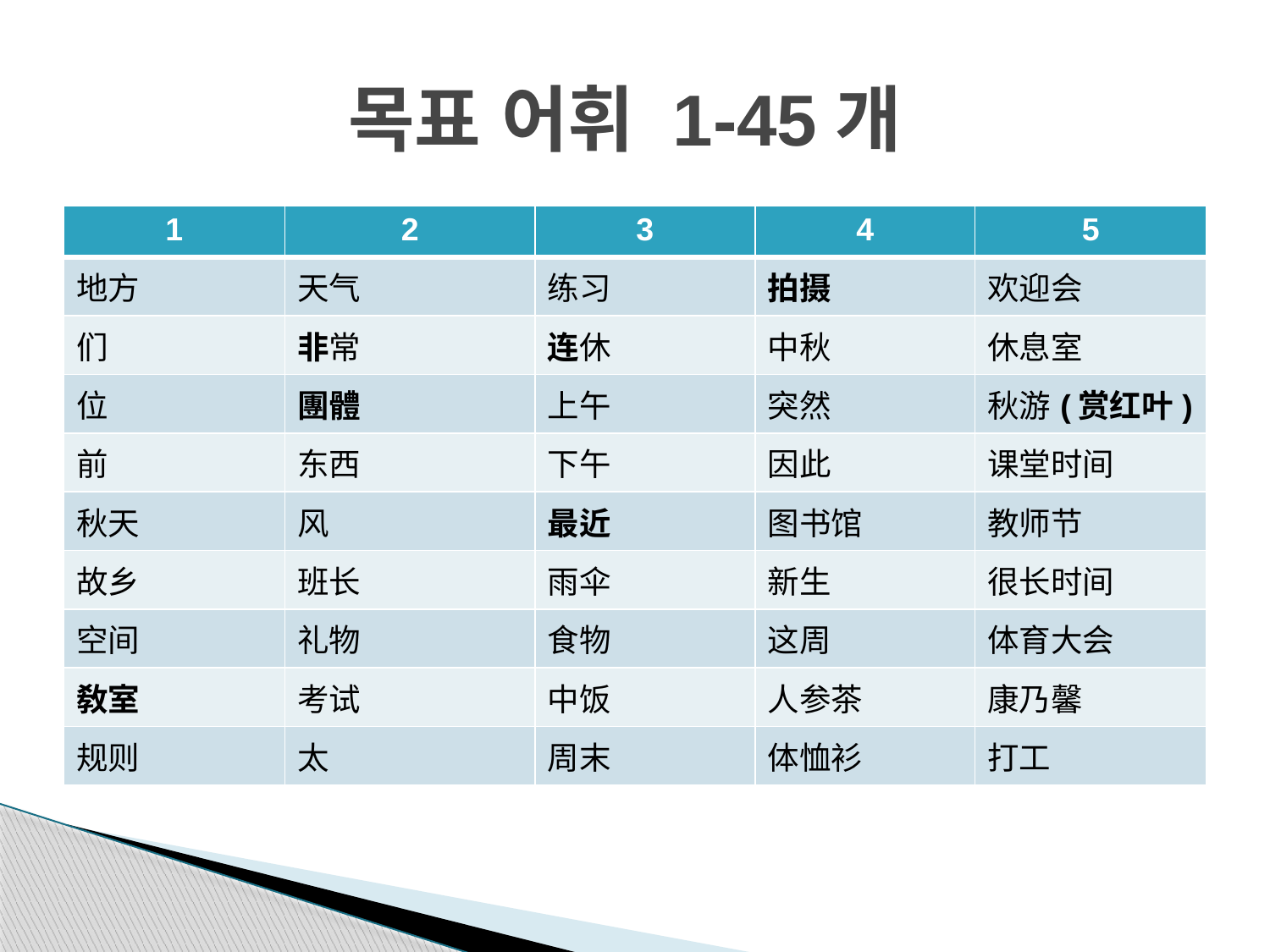

# 목표 어휘 1-45개
| 1 | 2 | 3 | 4 | 5 |
| --- | --- | --- | --- | --- |
| 地方 | 天气 | 练习 | 拍摄 | 欢迎会 |
| 们 | 非常 | 连休 | 中秋 | 休息室 |
| 位 | 團體 | 上午 | 突然 | 秋游(赏红叶) |
| 前 | 东西 | 下午 | 因此 | 课堂时间 |
| 秋天 | 风 | 最近 | 图书馆 | 教师节 |
| 故乡 | 班长 | 雨伞 | 新生 | 很长时间 |
| 空间 | 礼物 | 食物 | 这周 | 体育大会 |
| 敎室 | 考试 | 中饭 | 人参茶 | 康乃馨 |
| 规则 | 太 | 周末 | 体恤衫 | 打工 |